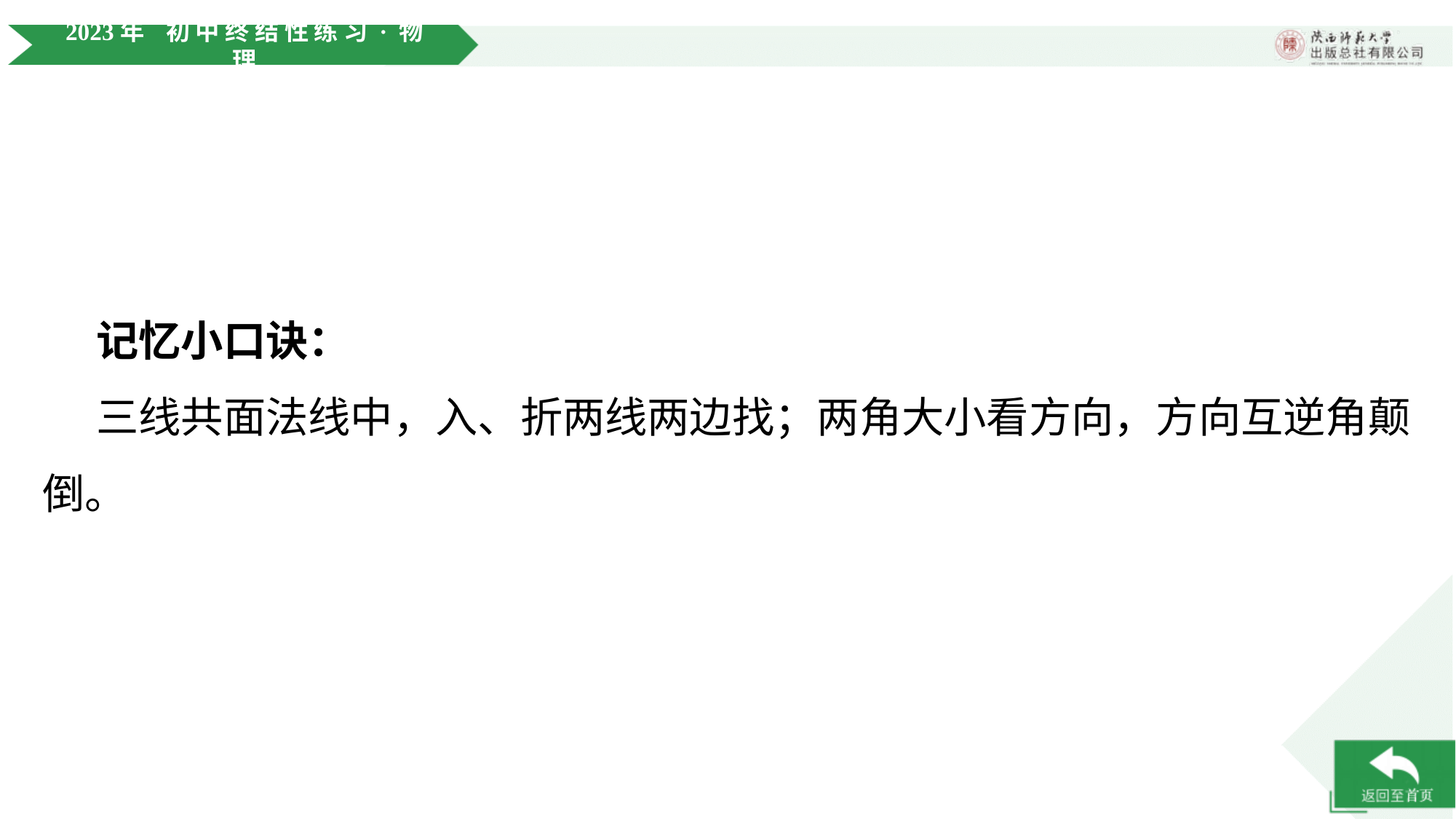

记忆小口诀：
    三线共面法线中，入、折两线两边找；两角大小看方向，方向互逆角颠倒。